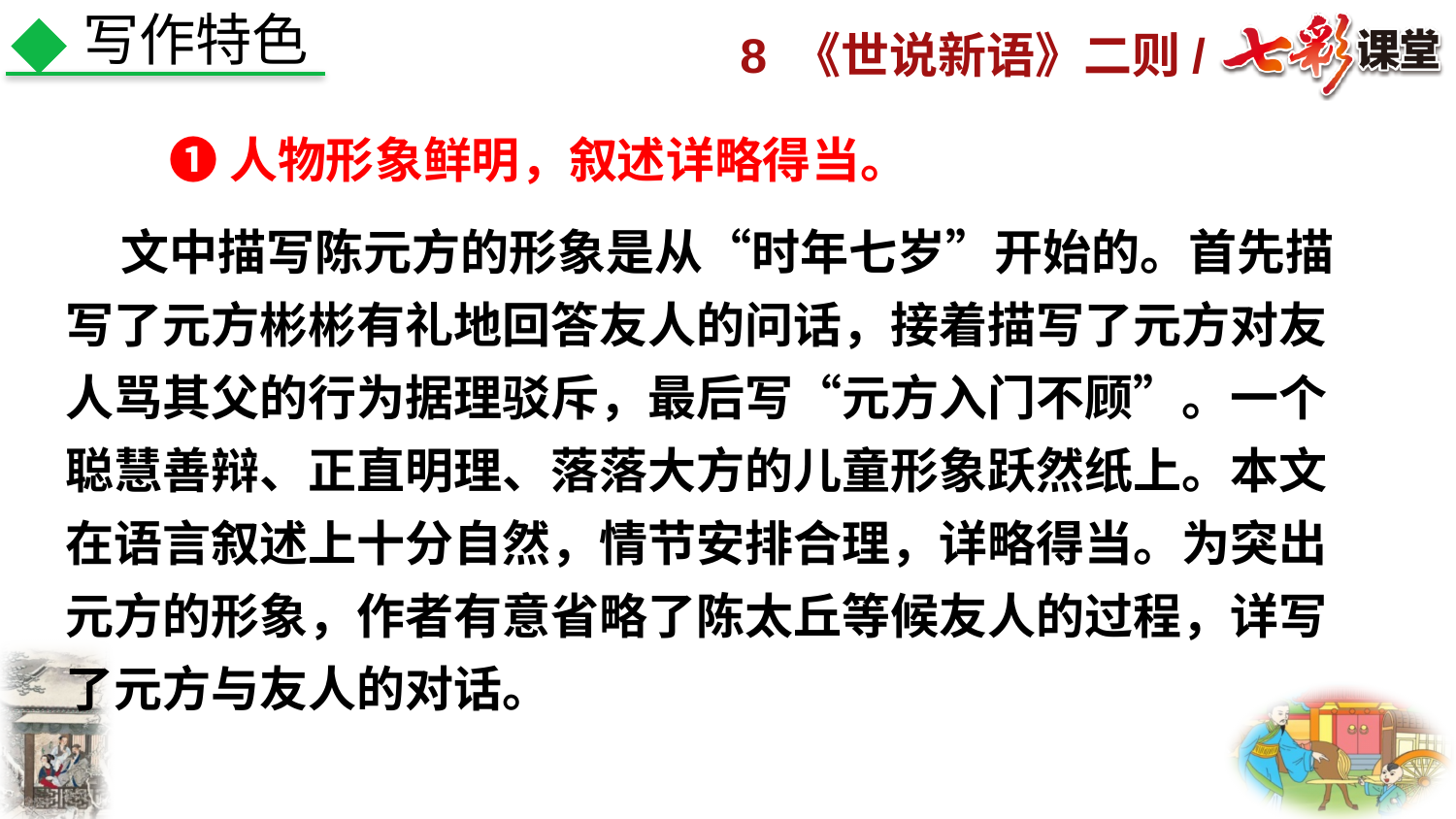

写作特色

❶人物形象鲜明，叙述详略得当。

    文中描写陈元方的形象是从“时年七岁”开始的。首先描写了元方彬彬有礼地回答友人的问话，接着描写了元方对友人骂其父的行为据理驳斥，最后写“元方入门不顾”。一个聪慧善辩、正直明理、落落大方的儿童形象跃然纸上。本文在语言叙述上十分自然，情节安排合理，详略得当。为突出元方的形象，作者有意省略了陈太丘等候友人的过程，详写了元方与友人的对话。